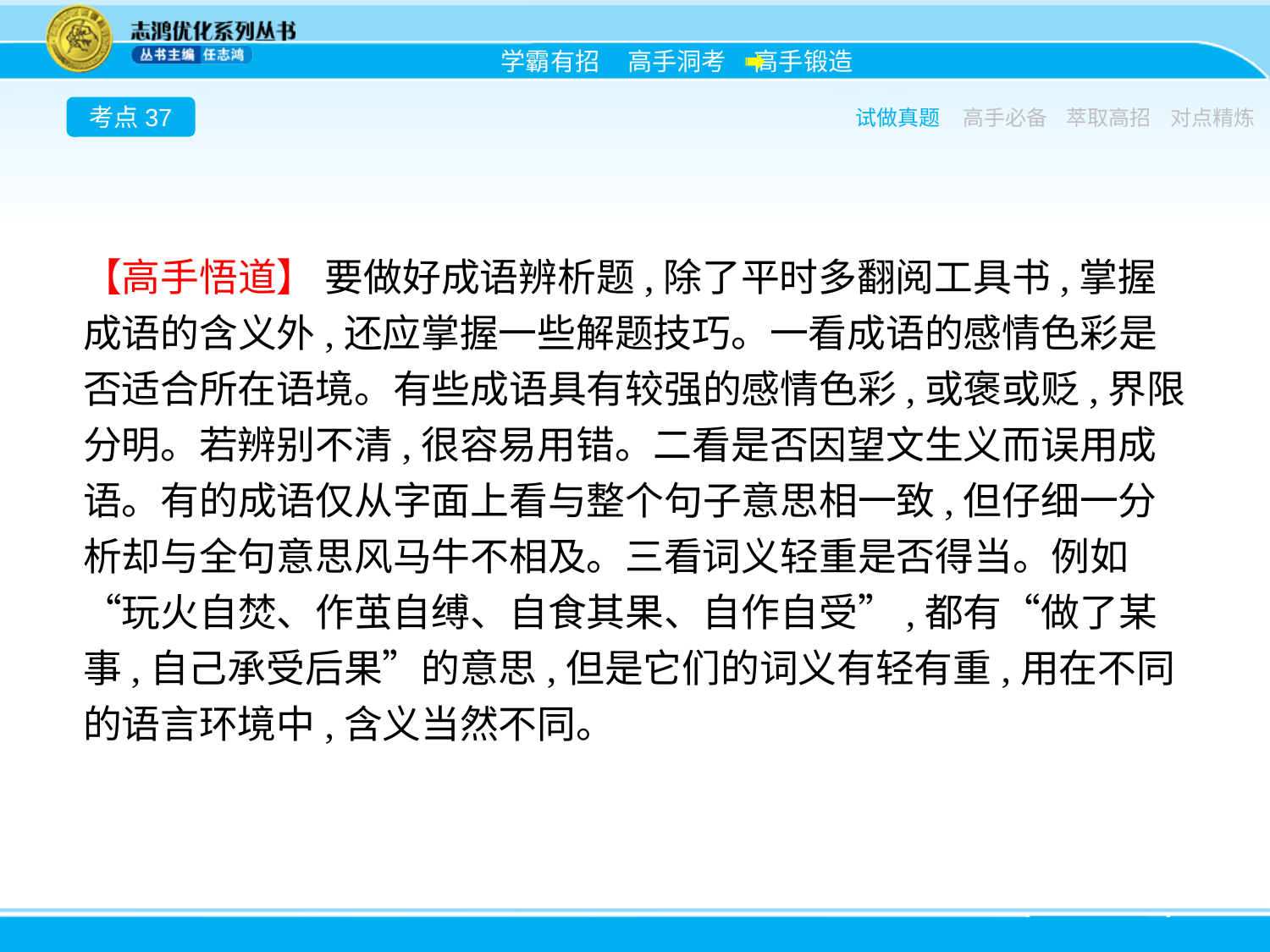

考点37
试做真题
高手必备
萃取高招
对点精炼
【高手悟道】 要做好成语辨析题,除了平时多翻阅工具书,掌握成语的含义外,还应掌握一些解题技巧。一看成语的感情色彩是否适合所在语境。有些成语具有较强的感情色彩,或褒或贬,界限分明。若辨别不清,很容易用错。二看是否因望文生义而误用成语。有的成语仅从字面上看与整个句子意思相一致,但仔细一分析却与全句意思风马牛不相及。三看词义轻重是否得当。例如“玩火自焚、作茧自缚、自食其果、自作自受”,都有“做了某事,自己承受后果”的意思,但是它们的词义有轻有重,用在不同的语言环境中,含义当然不同。